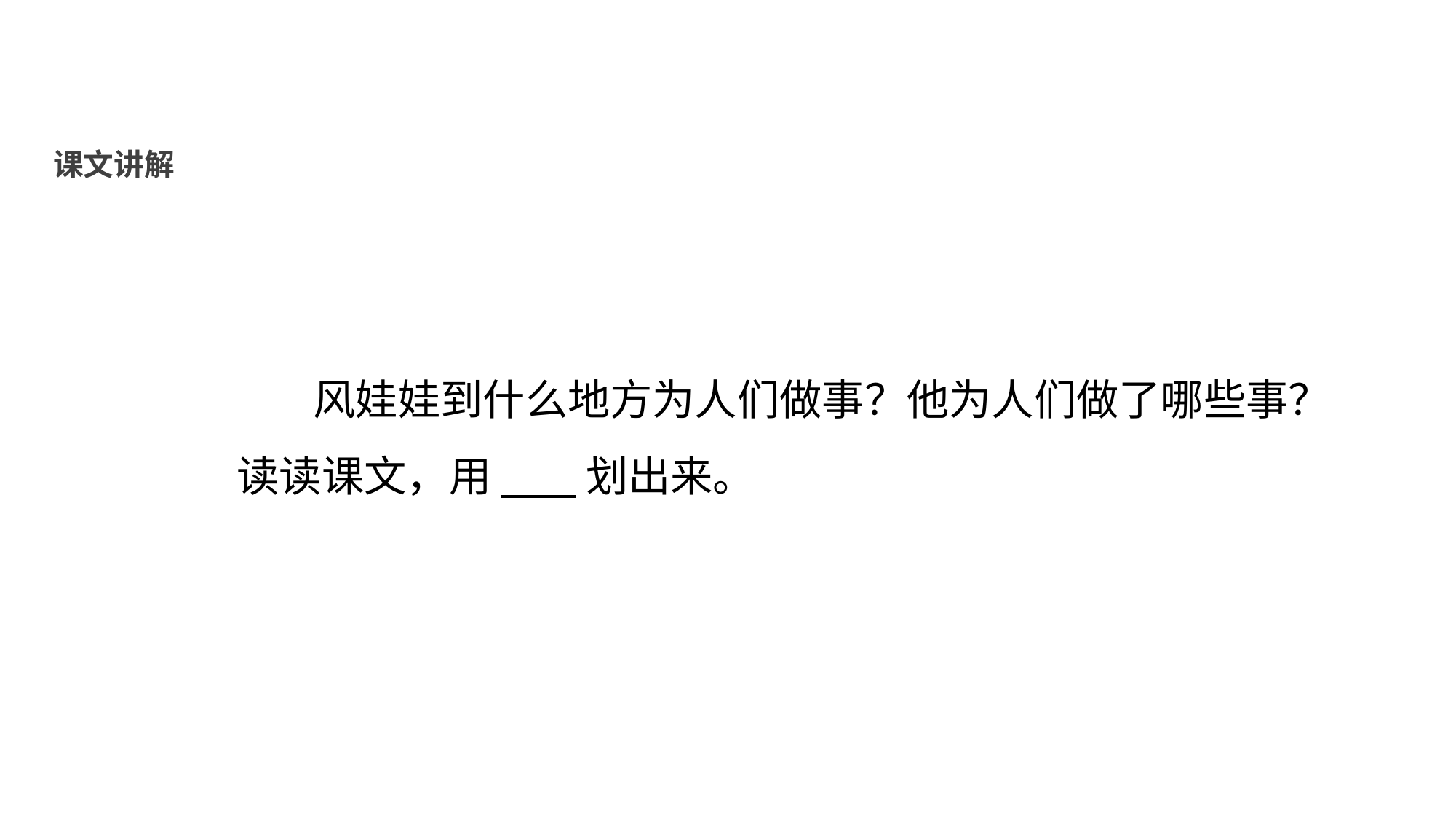

课文讲解
       风娃娃到什么地方为人们做事？他为人们做了哪些事？读读课文，用          划出来。